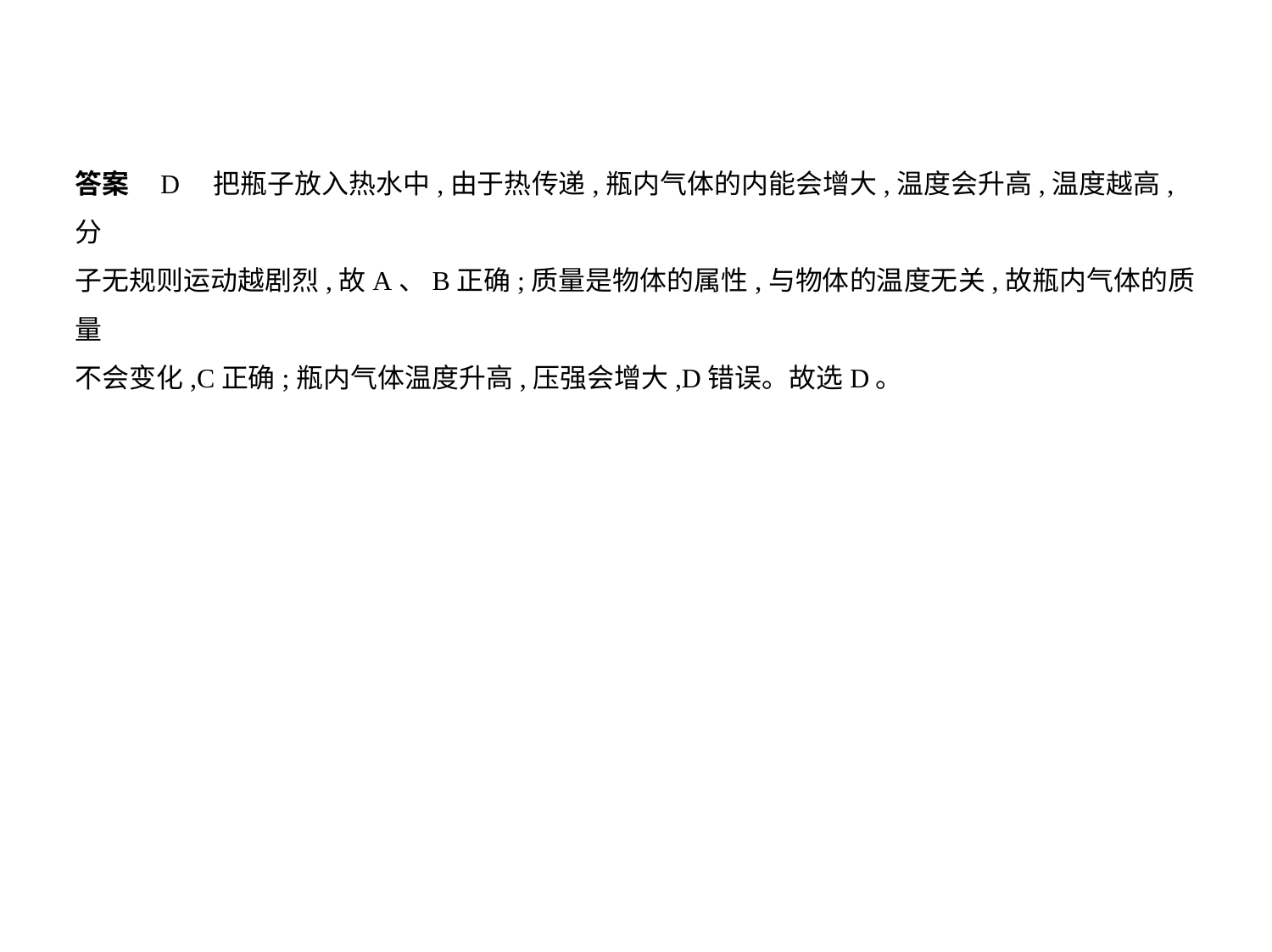

答案    D    把瓶子放入热水中,由于热传递,瓶内气体的内能会增大,温度会升高,温度越高,分
子无规则运动越剧烈,故A、B正确;质量是物体的属性,与物体的温度无关,故瓶内气体的质量
不会变化,C正确;瓶内气体温度升高,压强会增大,D错误。故选D。